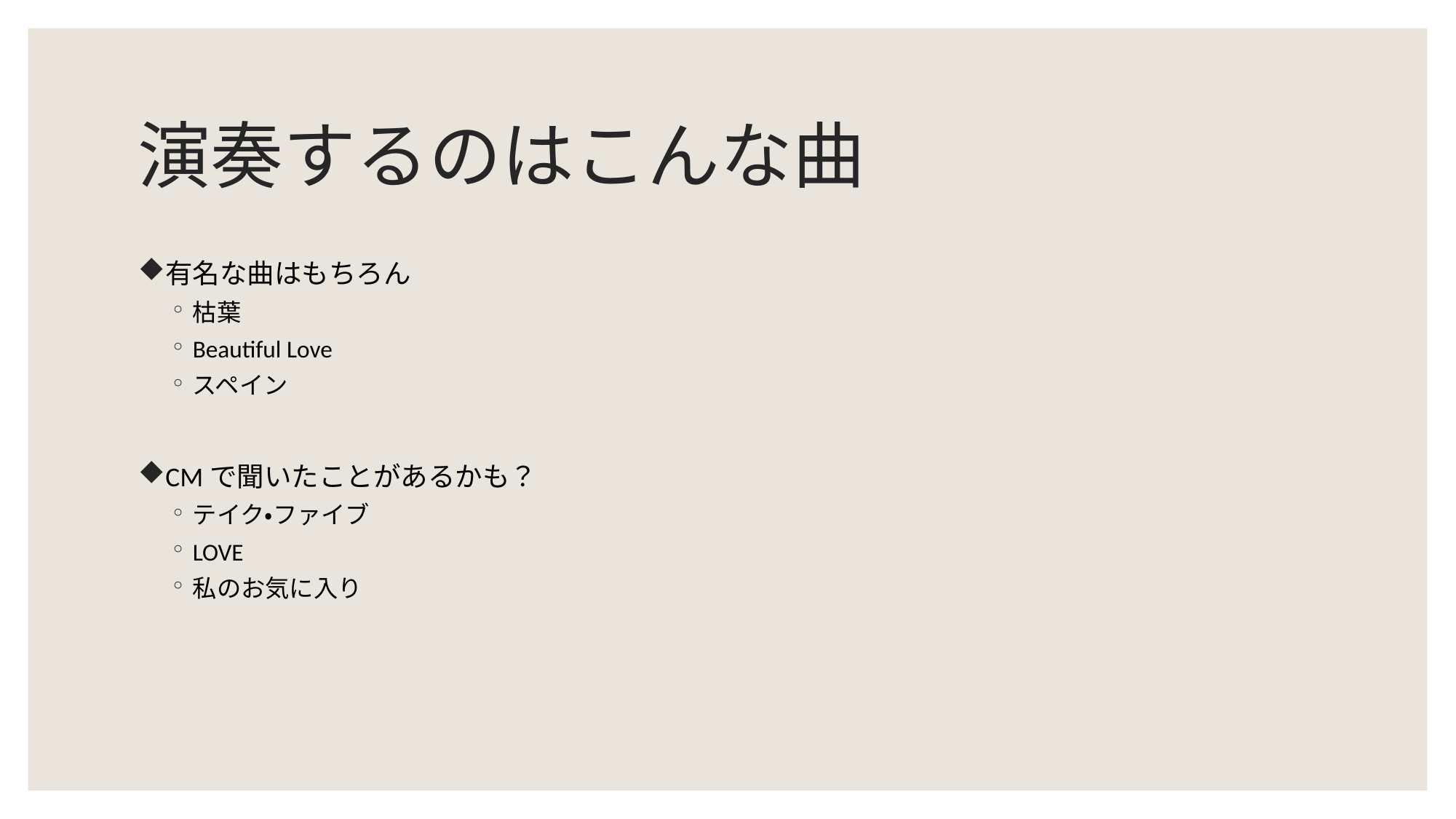

# 演奏するのはこんな曲
有名な曲はもちろん
枯葉
Beautiful Love
スペイン

CMで聞いたことがあるかも？
テイク・ファイブ
LOVE
私のお気に入り